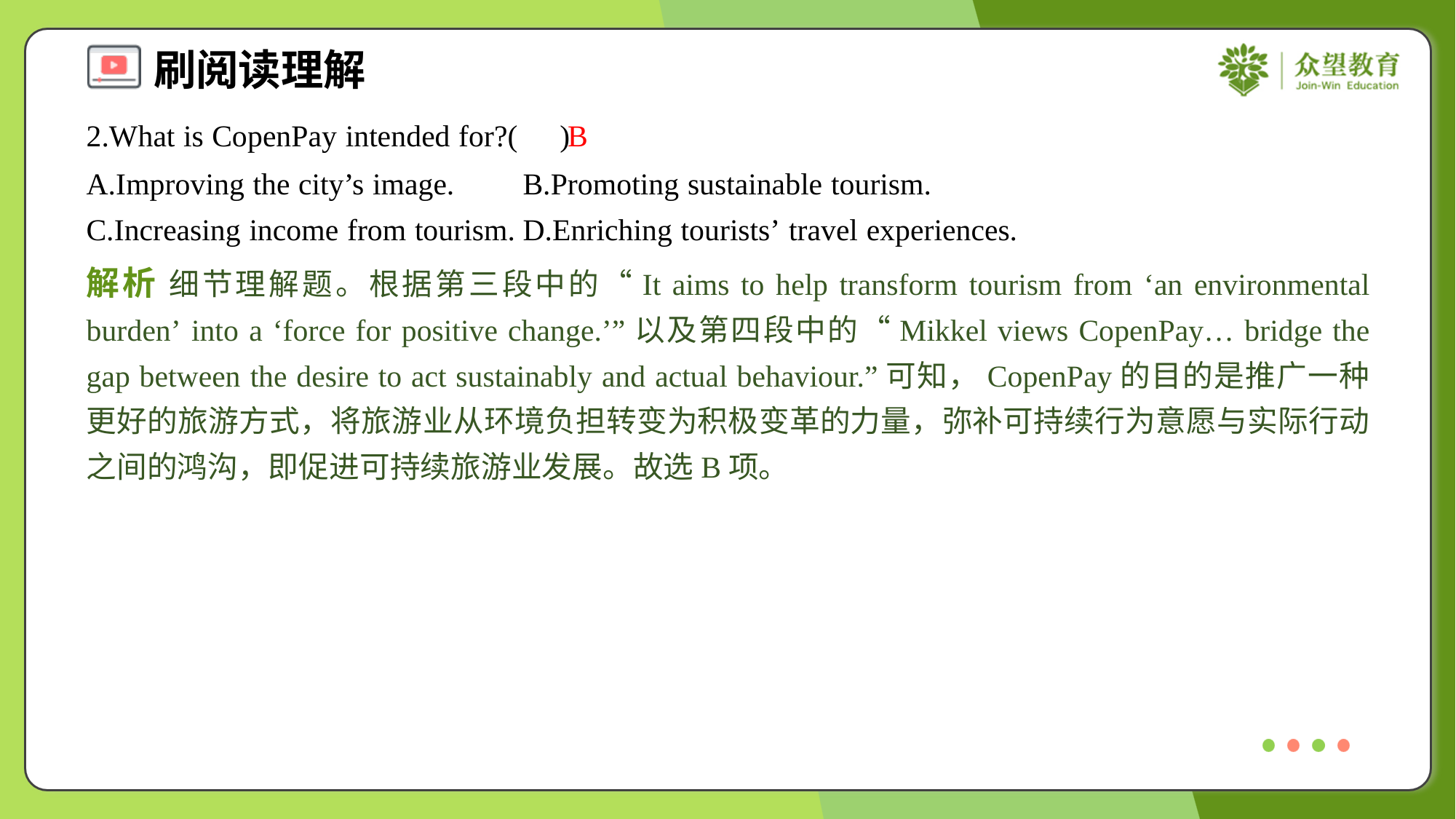

2.What is CopenPay intended for?(     )
B
A.Improving the city’s image.	B.Promoting sustainable tourism.
C.Increasing income from tourism.	D.Enriching tourists’ travel experiences.
解析 细节理解题。根据第三段中的“It aims to help transform tourism from ‘an environmental burden’ into a ‘force for positive change.’”以及第四段中的“Mikkel views CopenPay… bridge the gap between the desire to act sustainably and actual behaviour.”可知，CopenPay的目的是推广一种更好的旅游方式，将旅游业从环境负担转变为积极变革的力量，弥补可持续行为意愿与实际行动之间的鸿沟，即促进可持续旅游业发展。故选B项。